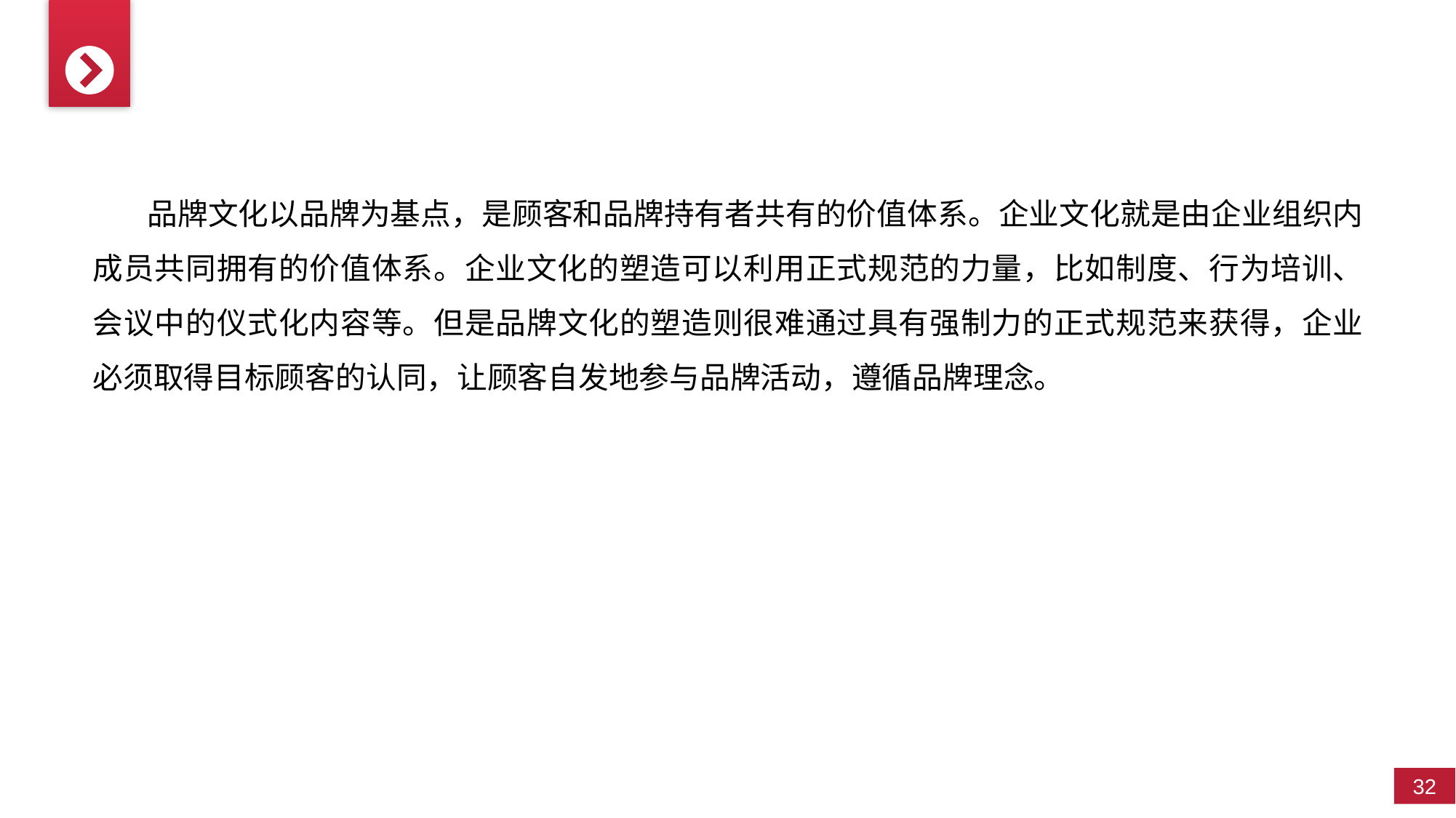

品牌文化以品牌为基点，是顾客和品牌持有者共有的价值体系。企业文化就是由企业组织内成员共同拥有的价值体系。企业文化的塑造可以利用正式规范的力量，比如制度、行为培训、会议中的仪式化内容等。但是品牌文化的塑造则很难通过具有强制力的正式规范来获得，企业必须取得目标顾客的认同，让顾客自发地参与品牌活动，遵循品牌理念。